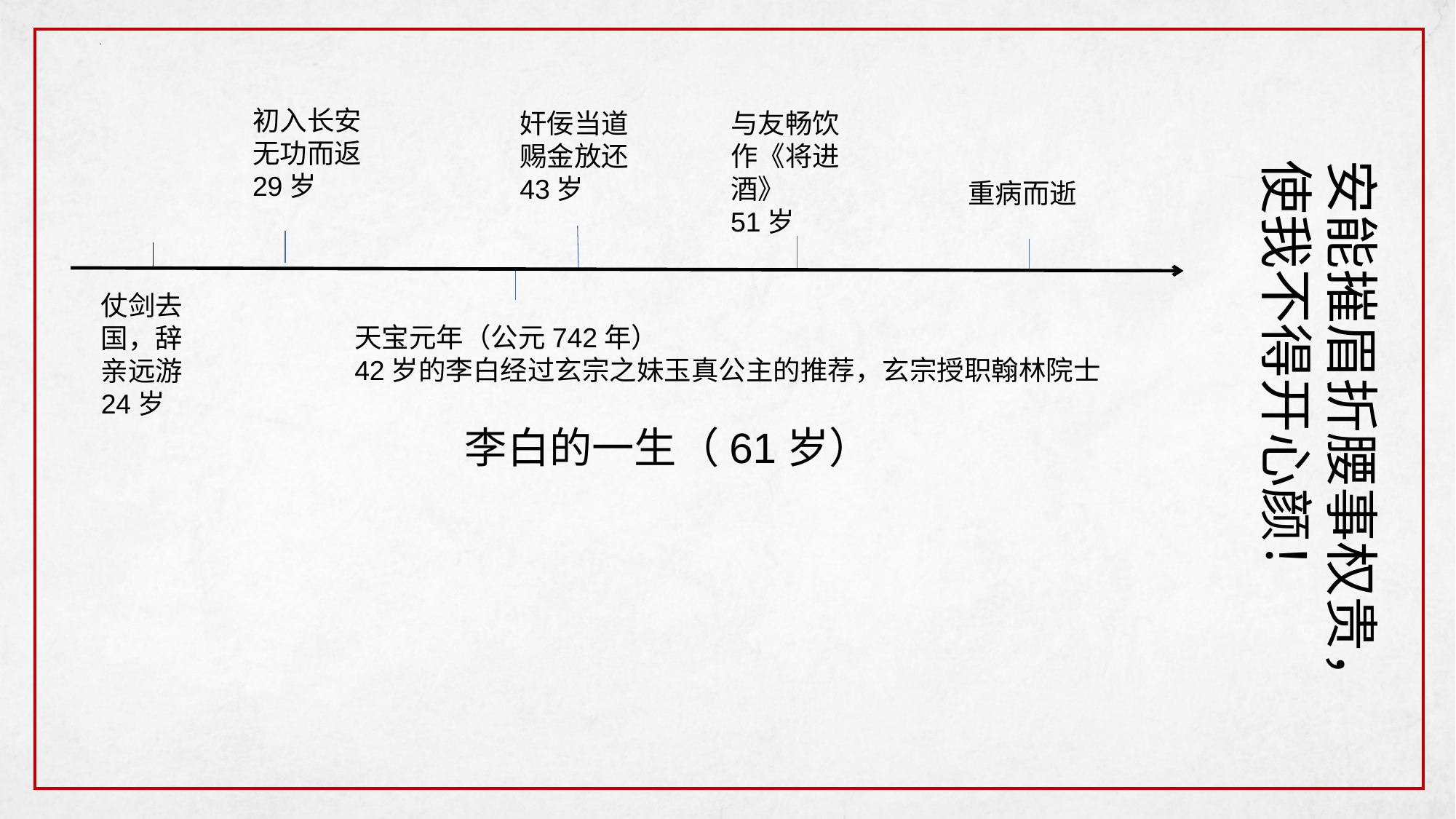

初入长安
无功而返
29岁
奸佞当道
赐金放还
43岁
与友畅饮
作《将进酒》
51岁
重病而逝
仗剑去国，辞亲远游24岁
天宝元年（公元742年）
42岁的李白经过玄宗之妹玉真公主的推荐，玄宗授职翰林院士
李白的一生（61岁）
安能摧眉折腰事权贵，
使我不得开心颜！